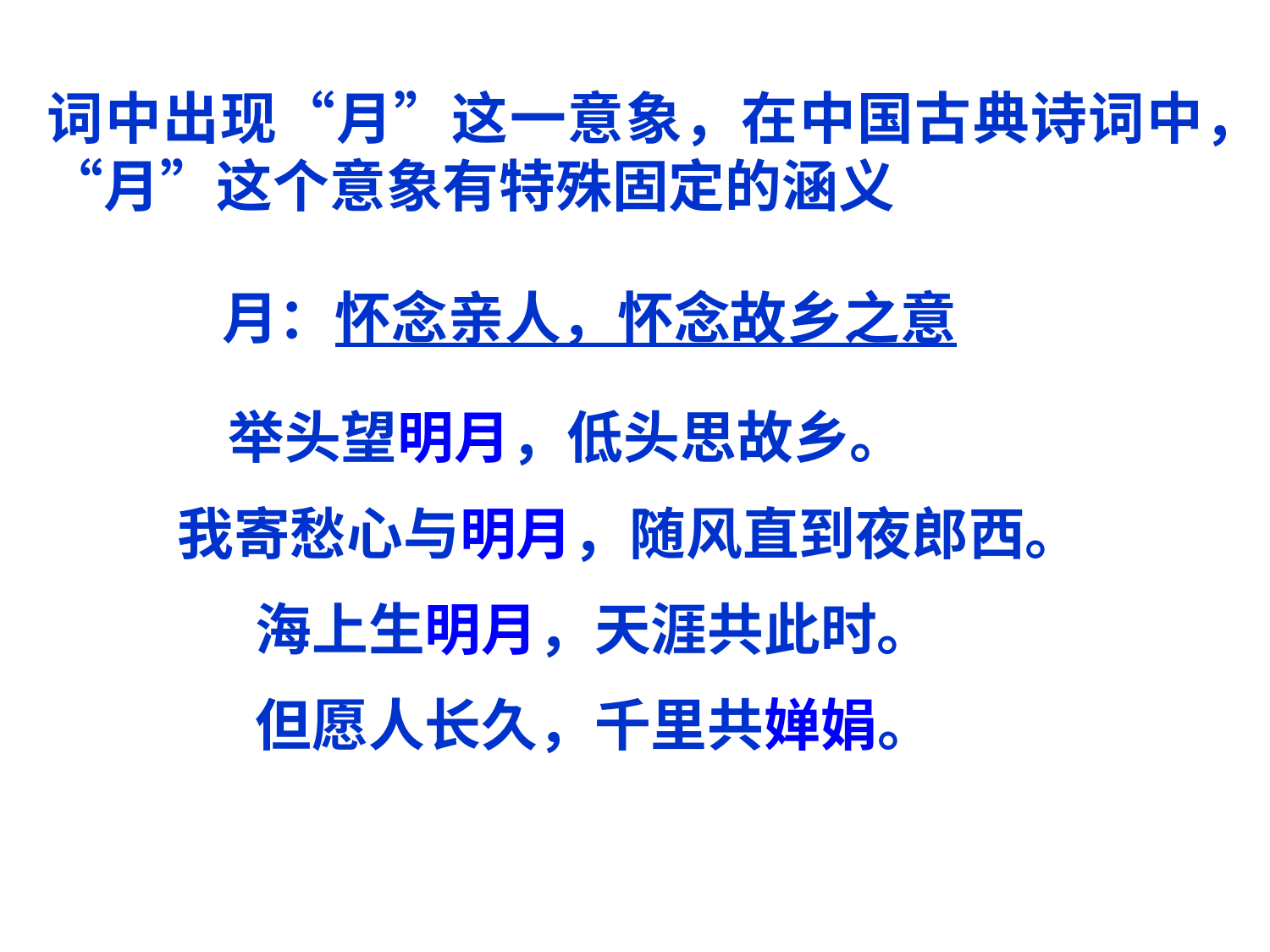

词中出现“月”这一意象，在中国古典诗词中，“月”这个意象有特殊固定的涵义

 月：怀念亲人，怀念故乡之意
      举头望明月，低头思故乡。
我寄愁心与明月，随风直到夜郎西。
     海上生明月，天涯共此时。
     但愿人长久，千里共婵娟。